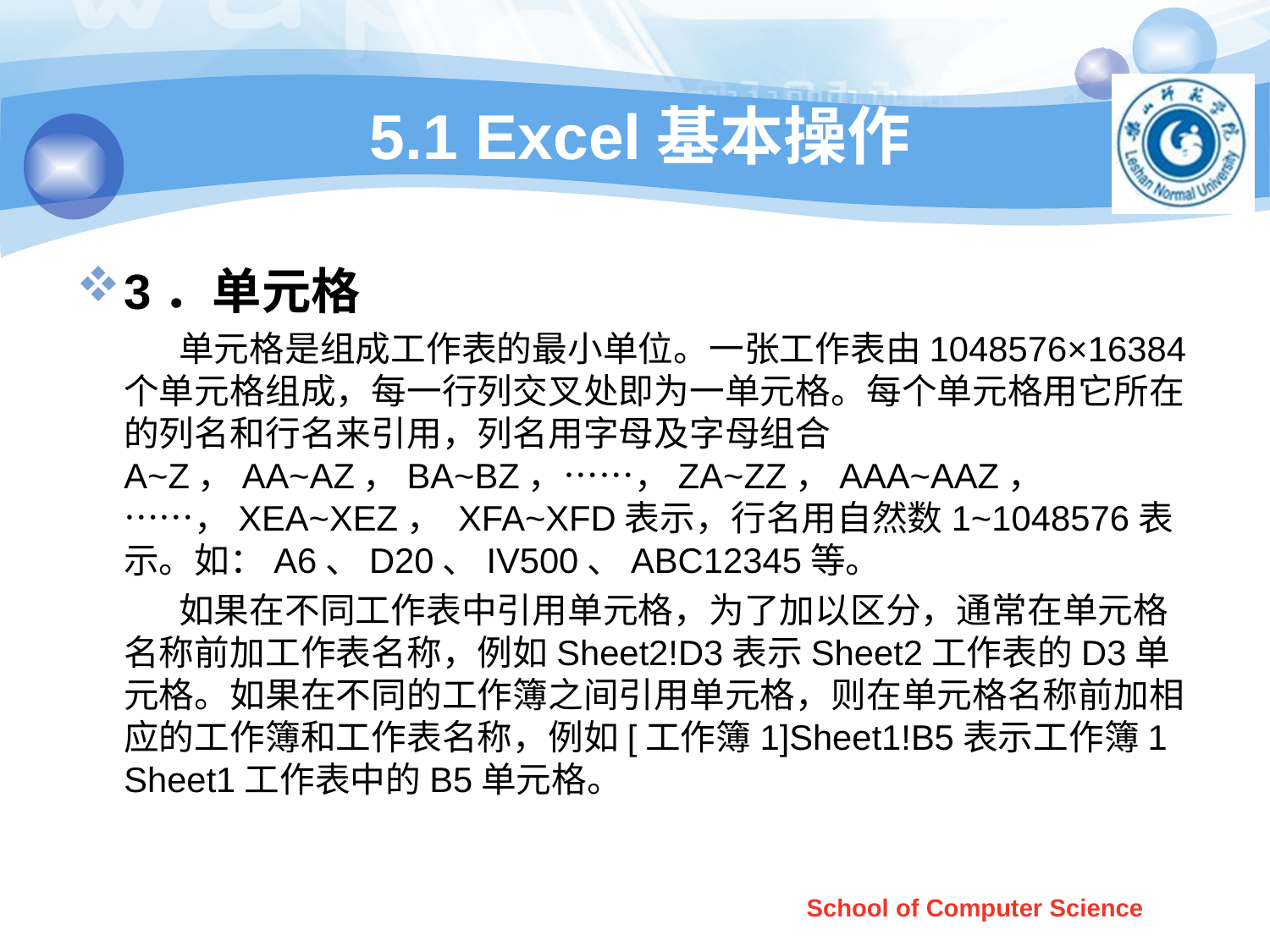

# 5.1 Excel基本操作
3．单元格
            单元格是组成工作表的最小单位。一张工作表由1048576×16384个单元格组成，每一行列交叉处即为一单元格。每个单元格用它所在的列名和行名来引用，列名用字母及字母组合A~Z，AA~AZ，BA~BZ，……，ZA~ZZ，AAA~AAZ，……，XEA~XEZ， XFA~XFD表示，行名用自然数1~1048576表示。如：A6、D20、IV500、ABC12345等。
            如果在不同工作表中引用单元格，为了加以区分，通常在单元格名称前加工作表名称，例如Sheet2!D3表示Sheet2工作表的D3单元格。如果在不同的工作簿之间引用单元格，则在单元格名称前加相应的工作簿和工作表名称，例如[工作簿1]Sheet1!B5表示工作簿1 Sheet1工作表中的B5单元格。

School of Computer Science